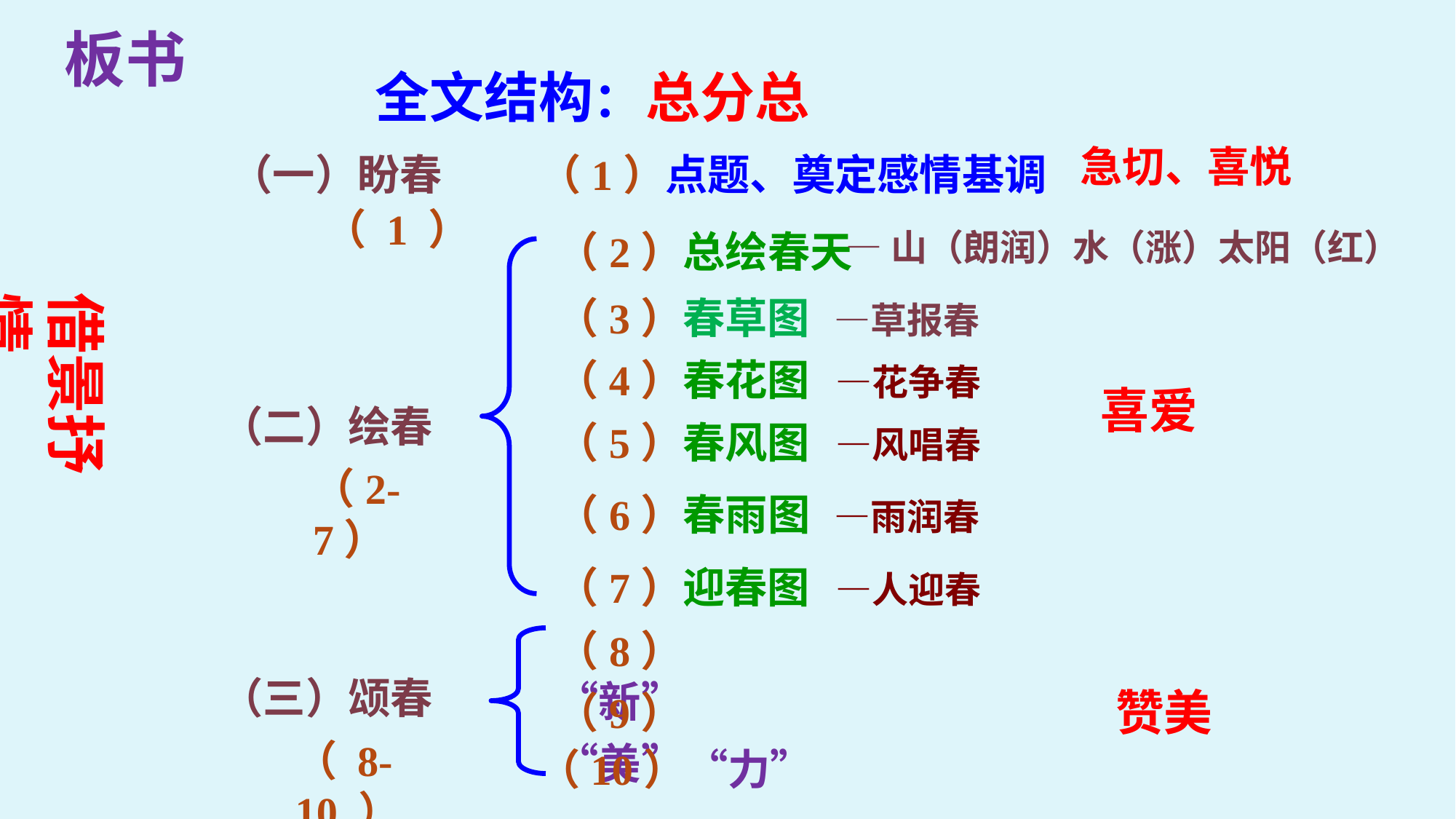

板书
全文结构：
总分总
急切、喜悦
（一）盼春
（1）点题、奠定感情基调
（ 1 ）
（2）总绘春天
—山（朗润）水（涨）太阳（红）

借景抒情
（3）春草图   —草报春
（4）春花图   —花争春
      喜爱
（二）绘春
（5）春风图   —风唱春
（2-7）
（6）春雨图   —雨润春
（7）迎春图   —人迎春
（8） “新”

（三）颂春
赞美
（9） “美”
（ 8-10 ）
（10）“力”